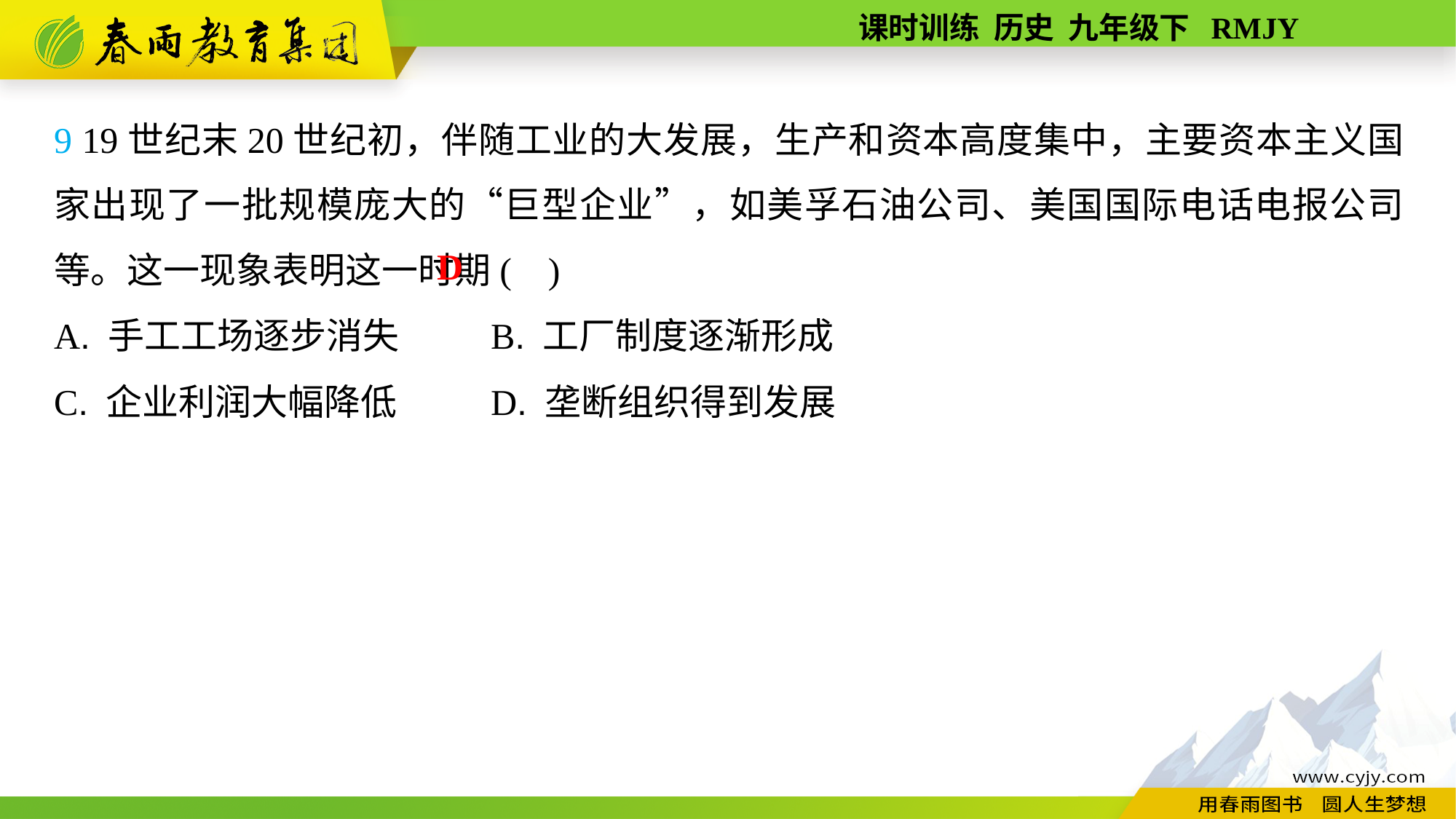

9 19世纪末20世纪初，伴随工业的大发展，生产和资本高度集中，主要资本主义国家出现了一批规模庞大的“巨型企业”，如美孚石油公司、美国国际电话电报公司等。这一现象表明这一时期(    )
A. 手工工场逐步消失	B. 工厂制度逐渐形成
C. 企业利润大幅降低	D. 垄断组织得到发展
D